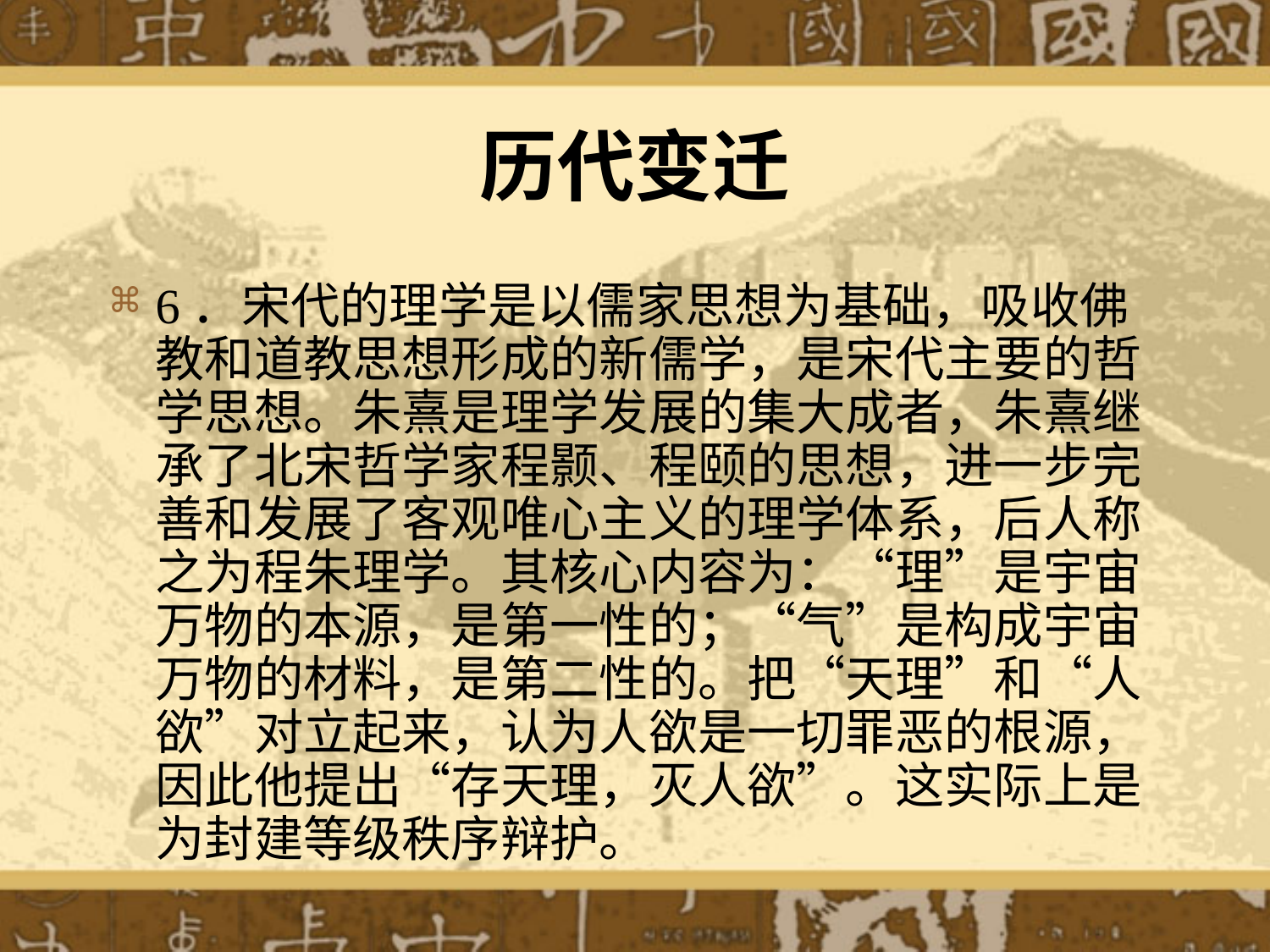

# 历代变迁
6．宋代的理学是以儒家思想为基础，吸收佛教和道教思想形成的新儒学，是宋代主要的哲学思想。朱熹是理学发展的集大成者，朱熹继承了北宋哲学家程颢、程颐的思想，进一步完善和发展了客观唯心主义的理学体系，后人称之为程朱理学。其核心内容为：“理”是宇宙万物的本源，是第一性的；“气”是构成宇宙万物的材料，是第二性的。把“天理”和“人欲”对立起来，认为人欲是一切罪恶的根源，因此他提出“存天理，灭人欲”。这实际上是为封建等级秩序辩护。